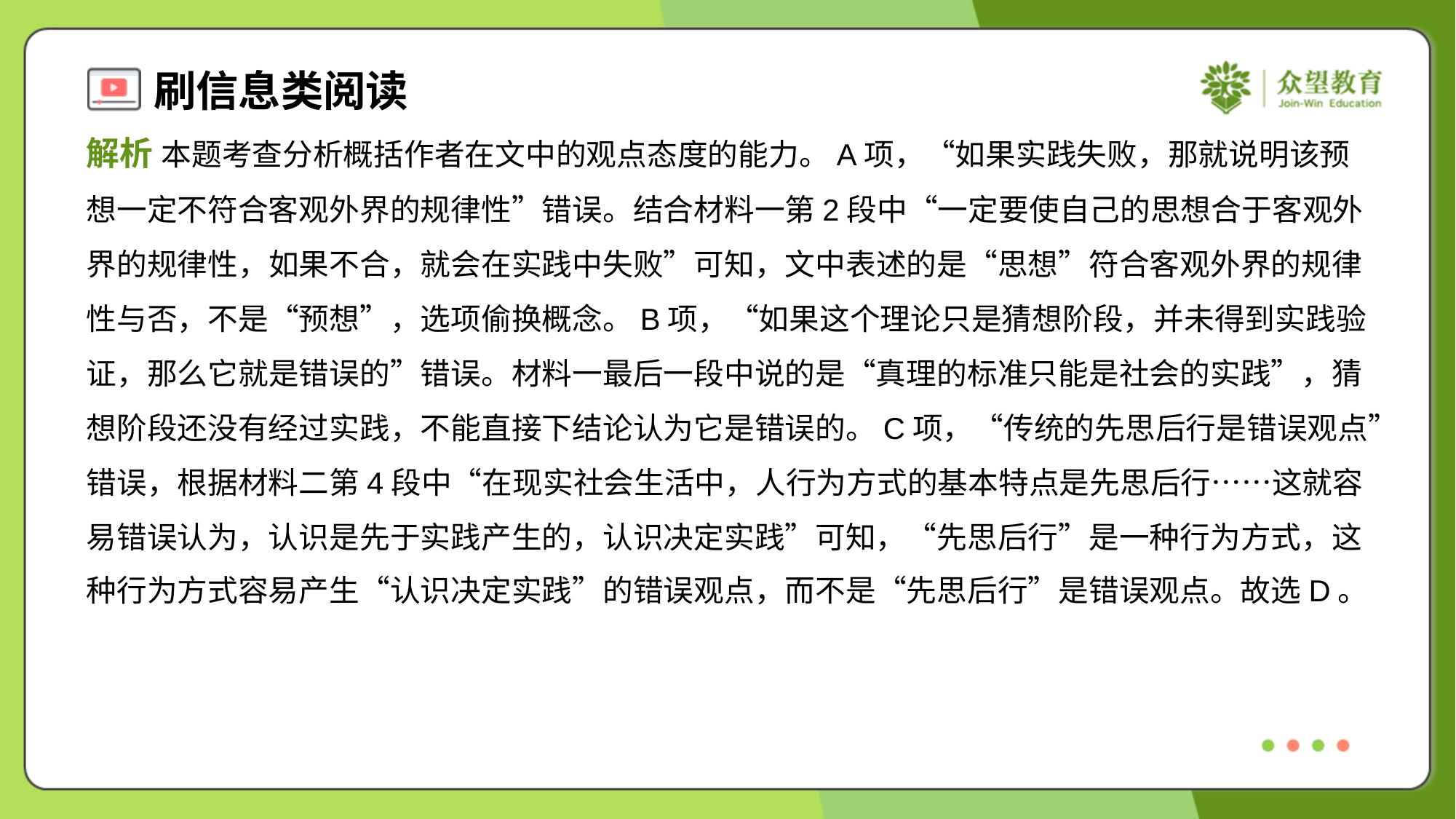

解析 本题考查分析概括作者在文中的观点态度的能力。A项，“如果实践失败，那就说明该预
想一定不符合客观外界的规律性”错误。结合材料一第2段中“一定要使自己的思想合于客观外
界的规律性，如果不合，就会在实践中失败”可知，文中表述的是“思想”符合客观外界的规律
性与否，不是“预想”，选项偷换概念。B项，“如果这个理论只是猜想阶段，并未得到实践验
证，那么它就是错误的”错误。材料一最后一段中说的是“真理的标准只能是社会的实践”，猜
想阶段还没有经过实践，不能直接下结论认为它是错误的。C项，“传统的先思后行是错误观点”
错误，根据材料二第4段中“在现实社会生活中，人行为方式的基本特点是先思后行……这就容
易错误认为，认识是先于实践产生的，认识决定实践”可知，“先思后行”是一种行为方式，这
种行为方式容易产生“认识决定实践”的错误观点，而不是“先思后行”是错误观点。故选D。